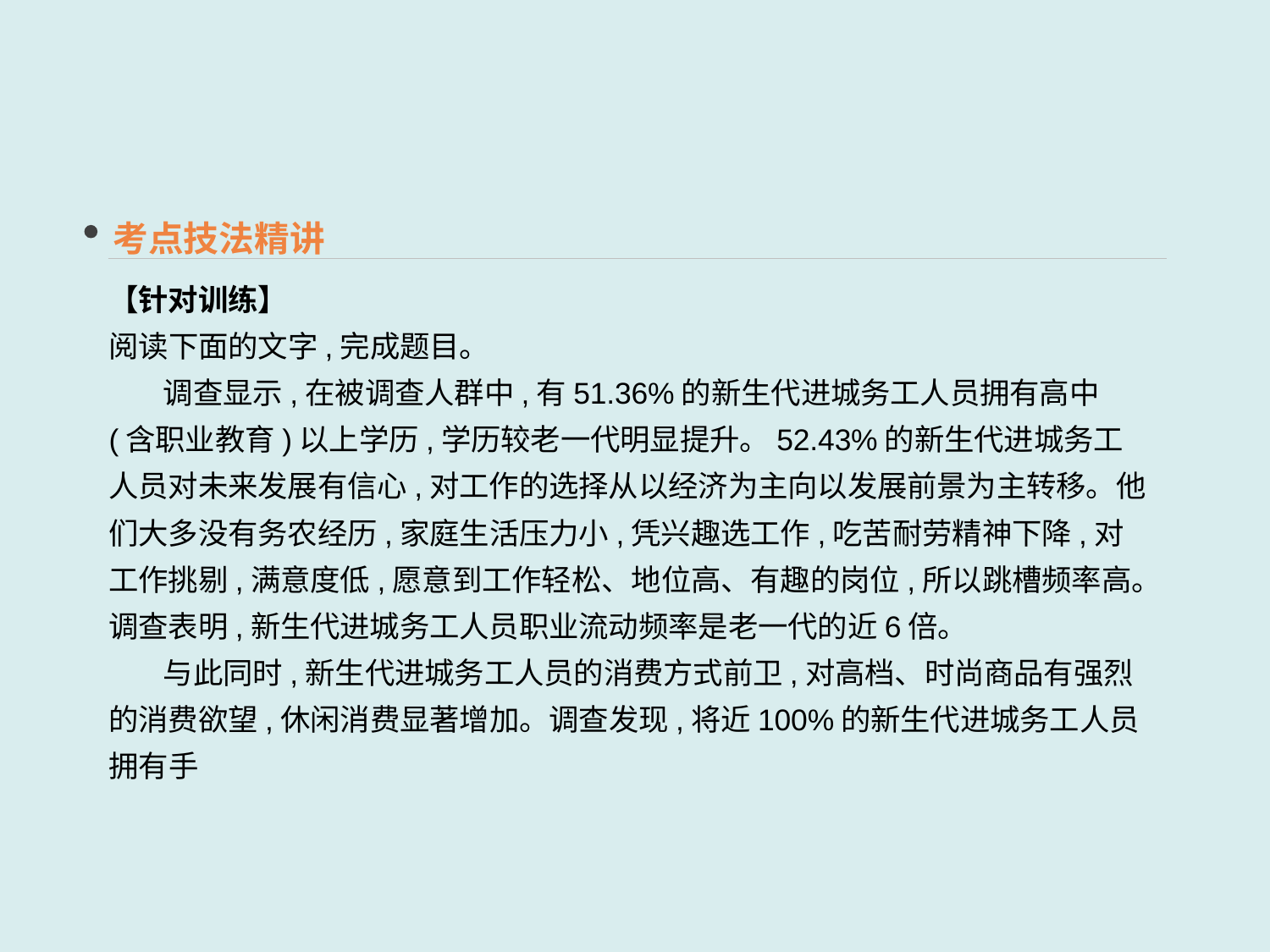

考点技法精讲

【针对训练】
阅读下面的文字,完成题目。
       调查显示,在被调查人群中,有51.36%的新生代进城务工人员拥有高中(含职业教育)以上学历,学历较老一代明显提升。52.43%的新生代进城务工人员对未来发展有信心,对工作的选择从以经济为主向以发展前景为主转移。他们大多没有务农经历,家庭生活压力小,凭兴趣选工作,吃苦耐劳精神下降,对工作挑剔,满意度低,愿意到工作轻松、地位高、有趣的岗位,所以跳槽频率高。调查表明,新生代进城务工人员职业流动频率是老一代的近6倍。
       与此同时,新生代进城务工人员的消费方式前卫,对高档、时尚商品有强烈的消费欲望,休闲消费显著增加。调查发现,将近100%的新生代进城务工人员拥有手